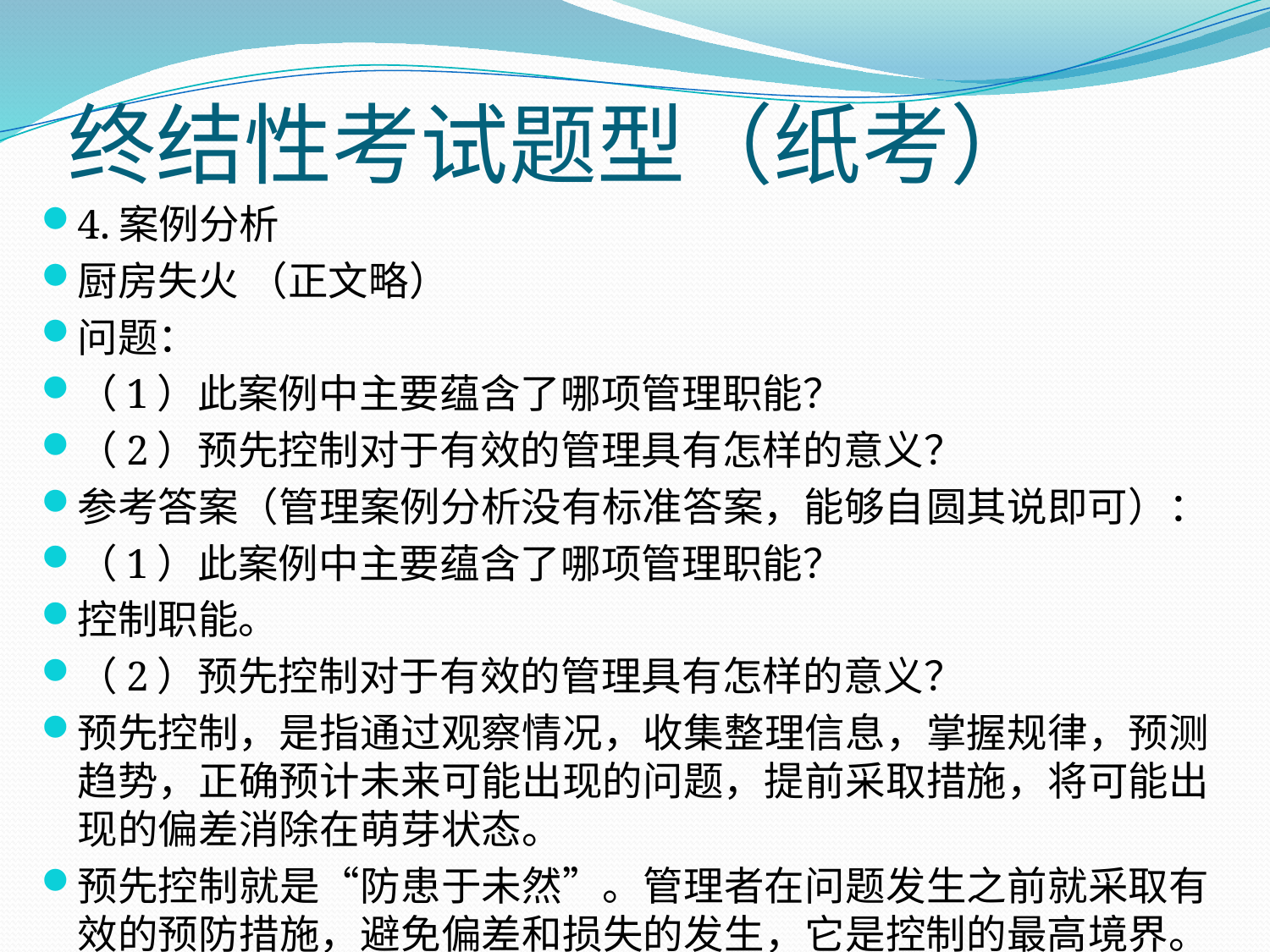

# 终结性考试题型（纸考）
4.案例分析
厨房失火 （正文略）
问题：
（1）此案例中主要蕴含了哪项管理职能？
（2）预先控制对于有效的管理具有怎样的意义？
参考答案（管理案例分析没有标准答案，能够自圆其说即可）：
（1）此案例中主要蕴含了哪项管理职能？
控制职能。
（2）预先控制对于有效的管理具有怎样的意义？
预先控制，是指通过观察情况，收集整理信息，掌握规律，预测趋势，正确预计未来可能出现的问题，提前采取措施，将可能出现的偏差消除在萌芽状态。
预先控制就是“防患于未然”。管理者在问题发生之前就采取有效的预防措施，避免偏差和损失的发生，它是控制的最高境界。